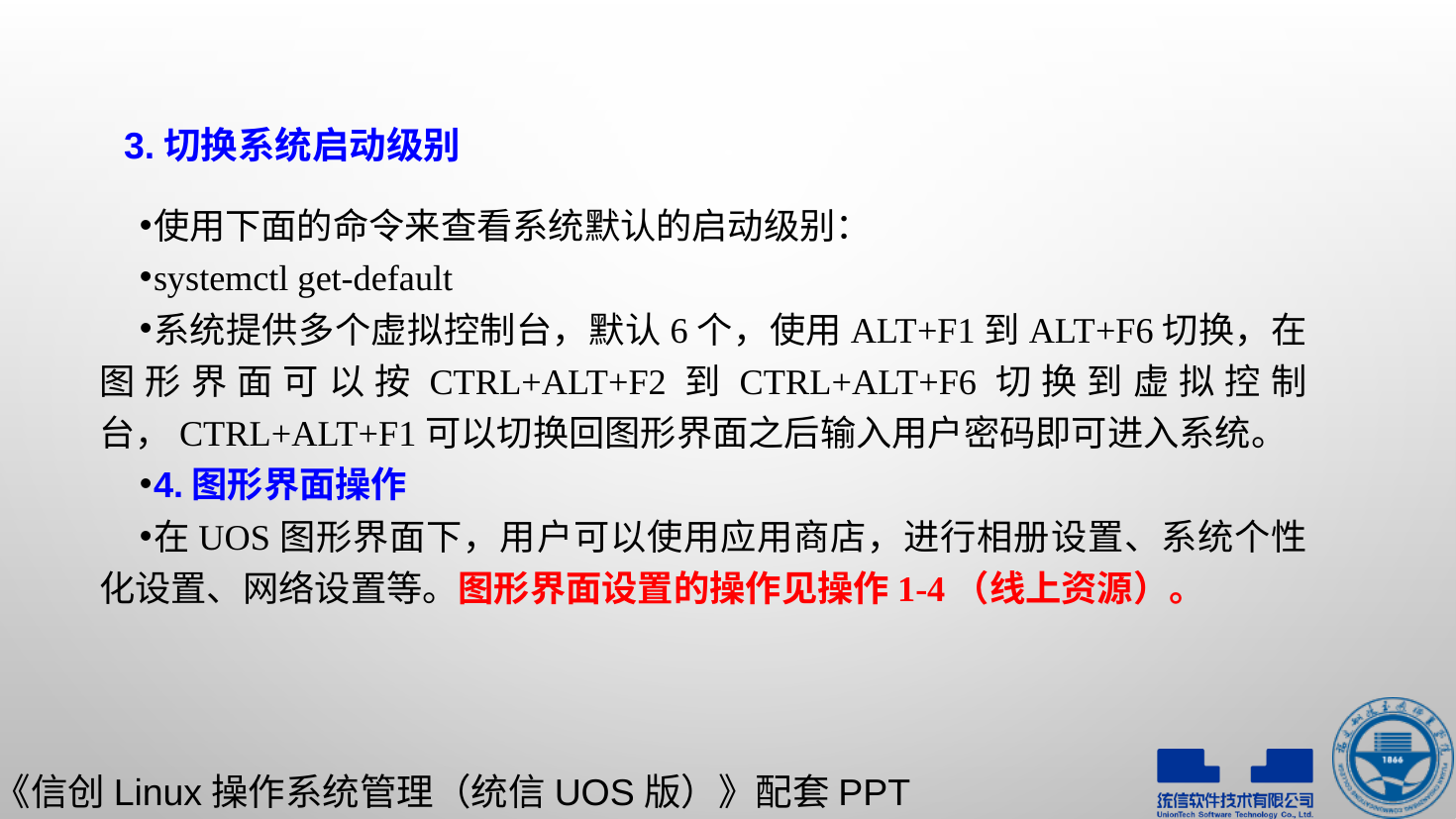

# 3.切换系统启动级别
使用下面的命令来查看系统默认的启动级别：
systemctl get-default
系统提供多个虚拟控制台，默认6个，使用Alt+F1到Alt+F6切换，在图形界面可以按Ctrl+Alt+F2到Ctrl+Alt+F6切换到虚拟控制台，Ctrl+Alt+F1可以切换回图形界面之后输入用户密码即可进入系统。
4.图形界面操作
在UOS图形界面下，用户可以使用应用商店，进行相册设置、系统个性化设置、网络设置等。图形界面设置的操作见操作1-4（线上资源）。